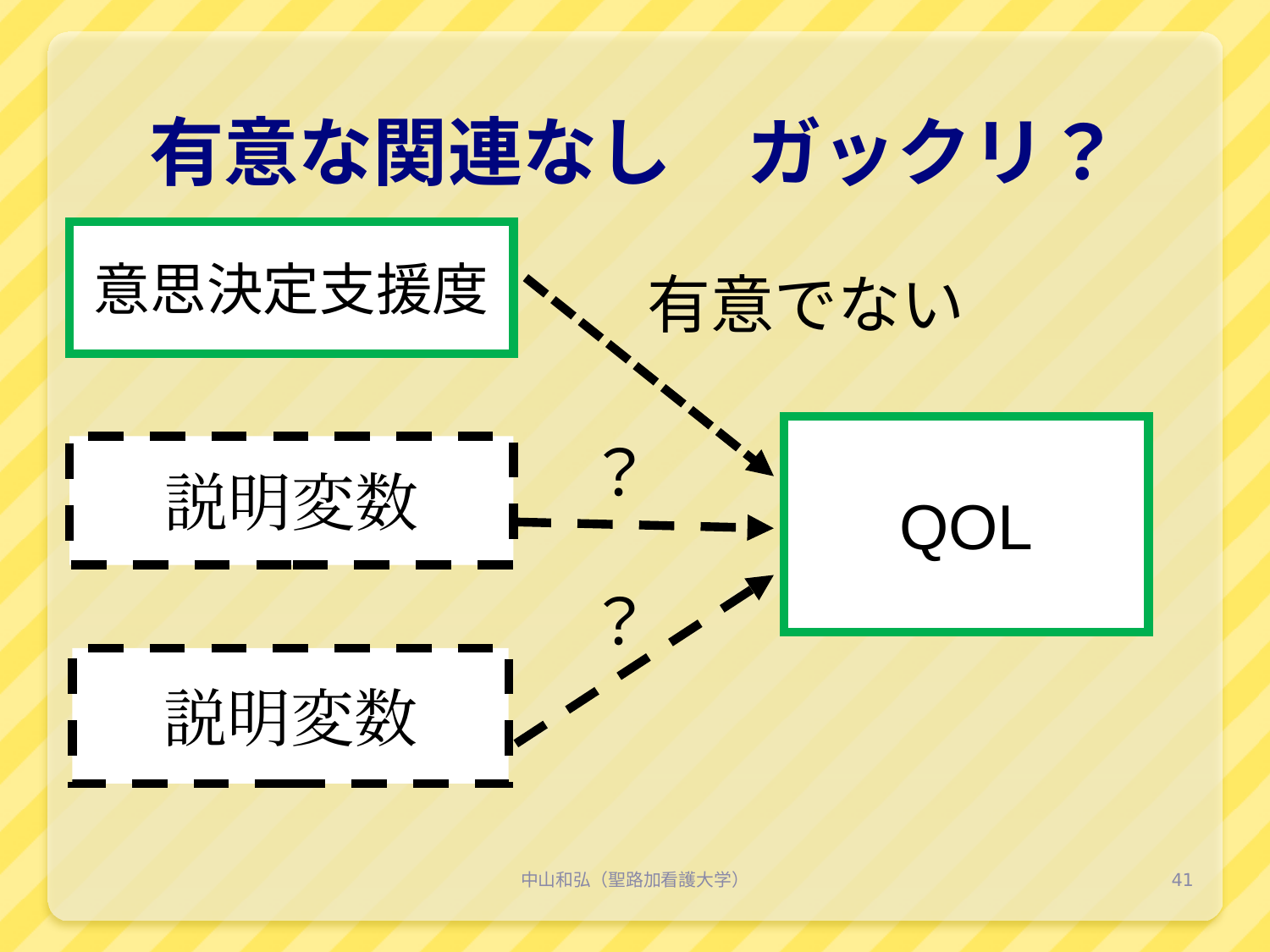

# 有意な関連なし　ガックリ？
意思決定支援度

QOL
説明変数

説明変数
有意でない
？
？
中山和弘（聖路加看護大学）
41